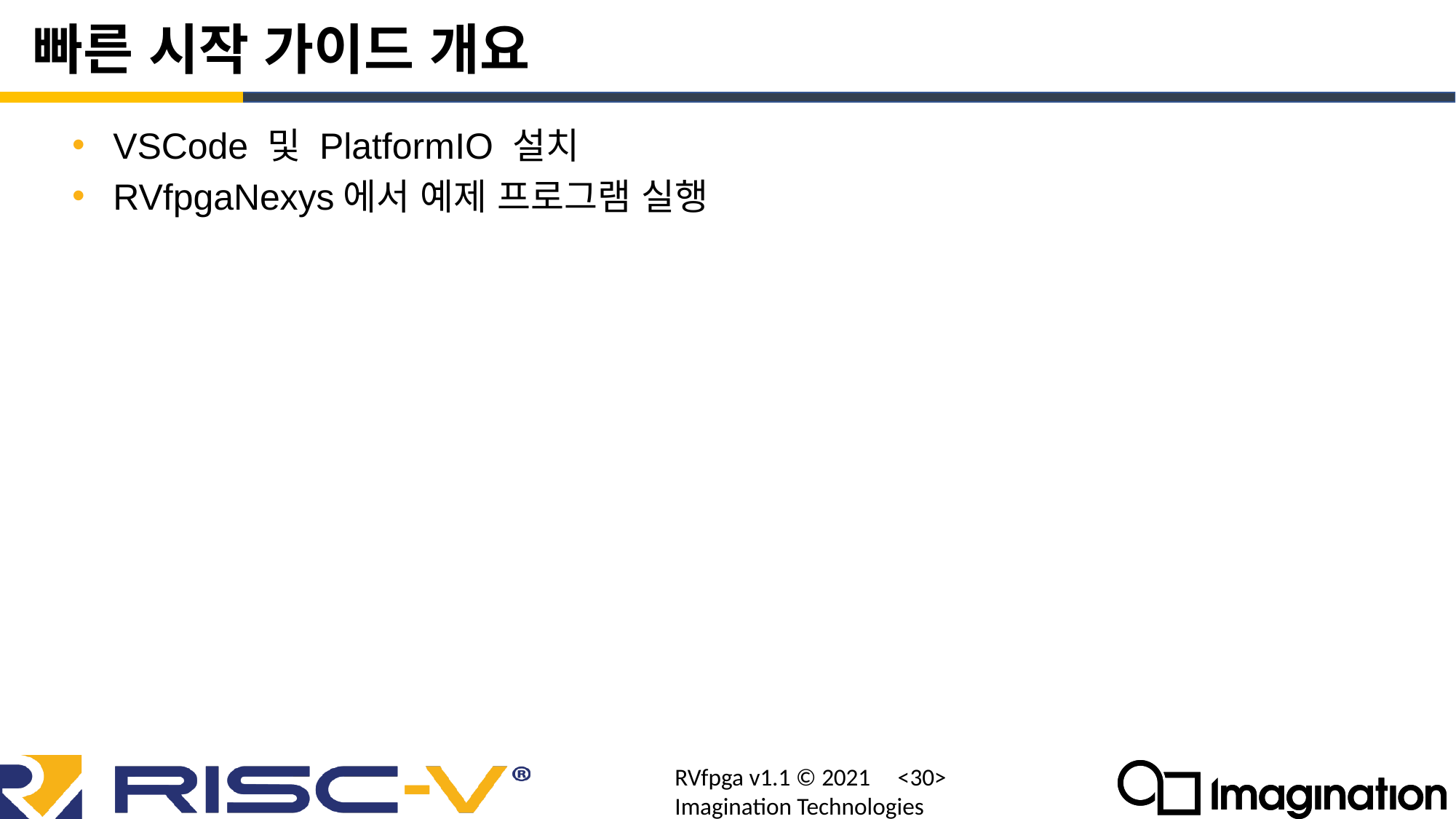

# 빠른 시작 가이드 개요
VSCode 및 PlatformIO 설치
RVfpgaNexys에서 예제 프로그램 실행